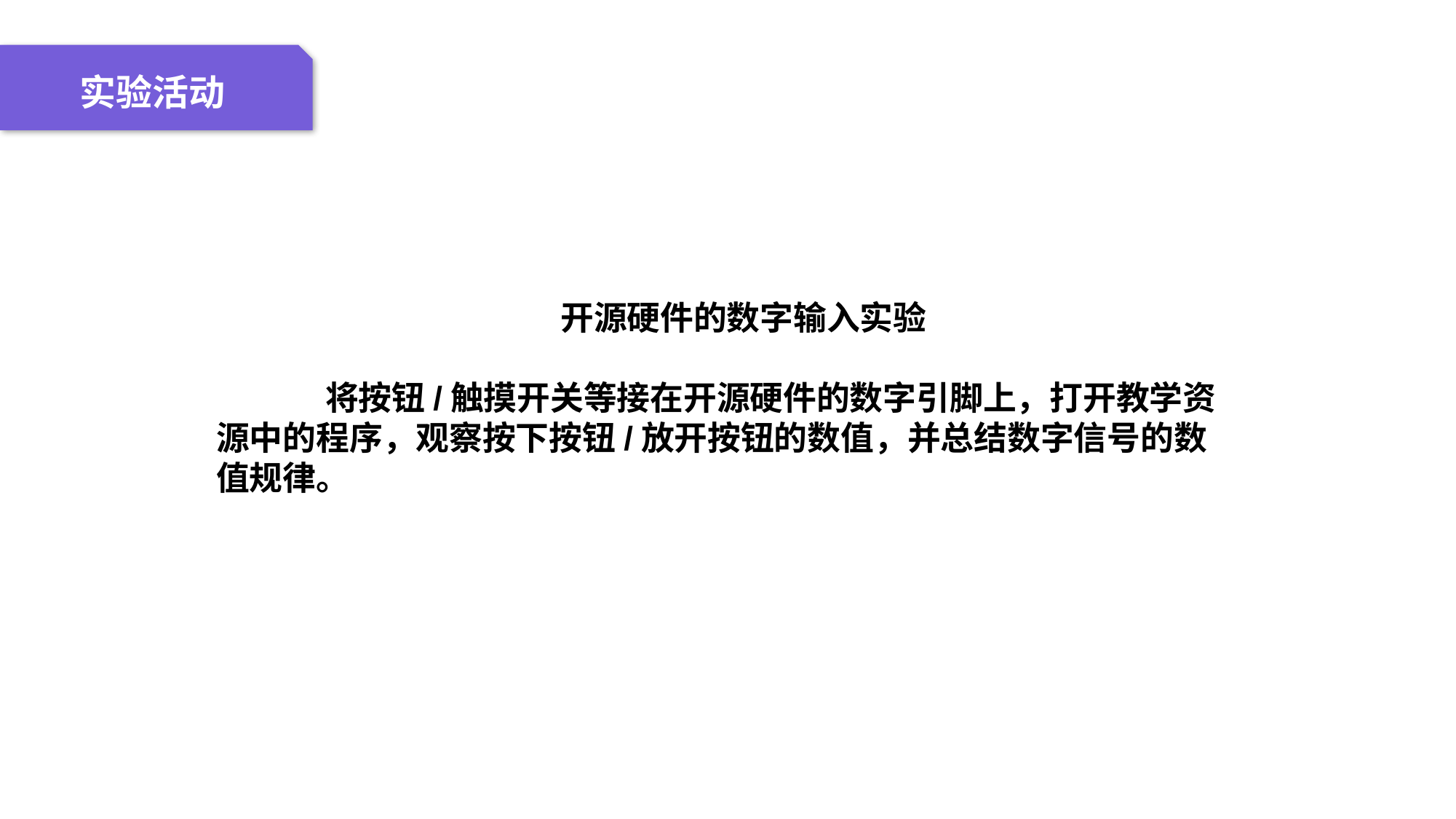

04 名词解释
01 准备过程
02 整体结构
03 重点说明
实验活动
开源硬件的数字输入实验

	将按钮/触摸开关等接在开源硬件的数字引脚上，打开教学资源中的程序，观察按下按钮/放开按钮的数值，并总结数字信号的数值规律。